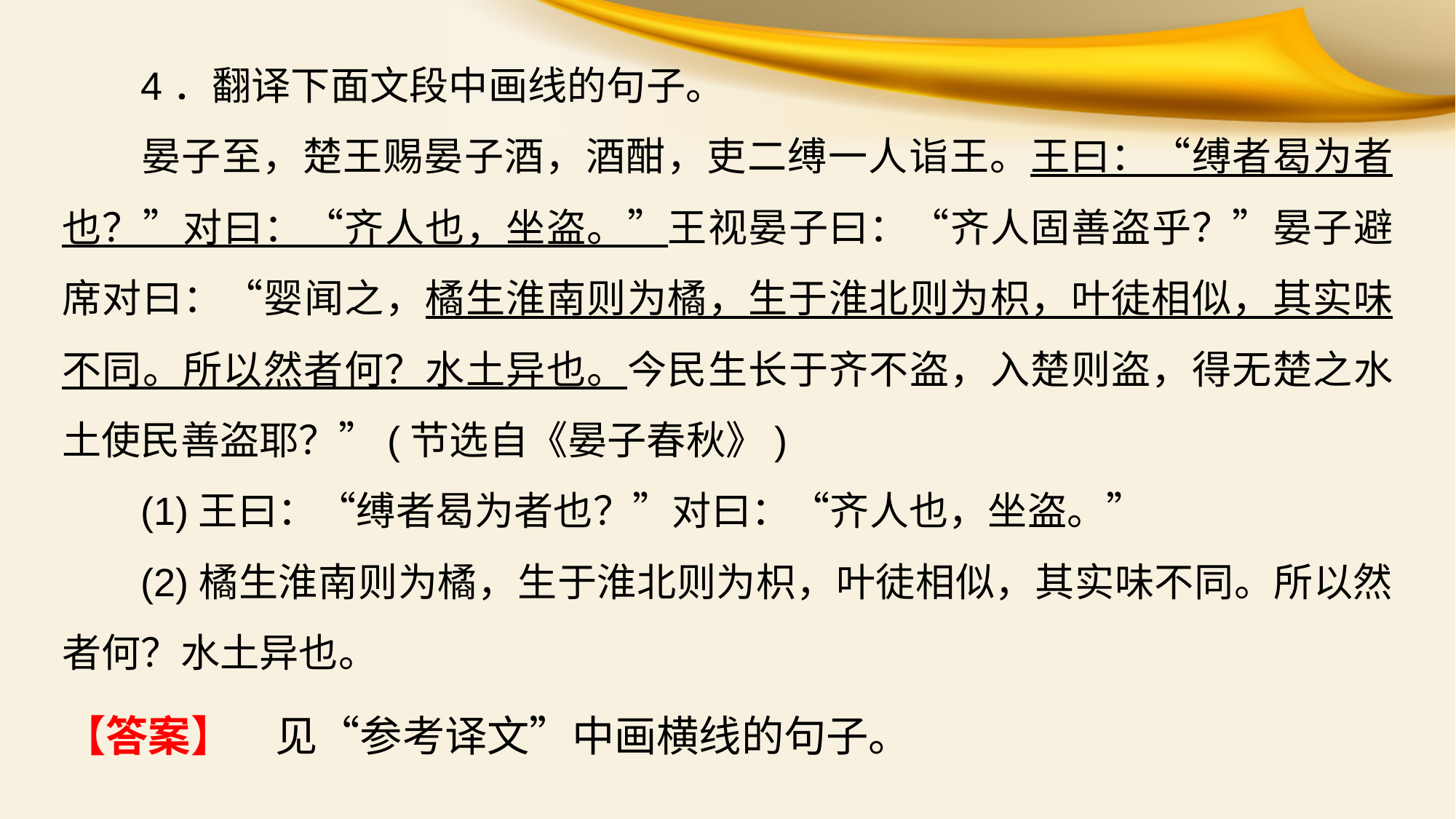

4．翻译下面文段中画线的句子。
晏子至，楚王赐晏子酒，酒酣，吏二缚一人诣王。王曰：“缚者曷为者也？”对曰：“齐人也，坐盗。”王视晏子曰：“齐人固善盗乎？”晏子避席对曰：“婴闻之，橘生淮南则为橘，生于淮北则为枳，叶徒相似，其实味不同。所以然者何？水土异也。今民生长于齐不盗，入楚则盗，得无楚之水土使民善盗耶？”(节选自《晏子春秋》)
(1)王曰：“缚者曷为者也？”对曰：“齐人也，坐盗。”
(2)橘生淮南则为橘，生于淮北则为枳，叶徒相似，其实味不同。所以然者何？水土异也。
【答案】　见“参考译文”中画横线的句子。